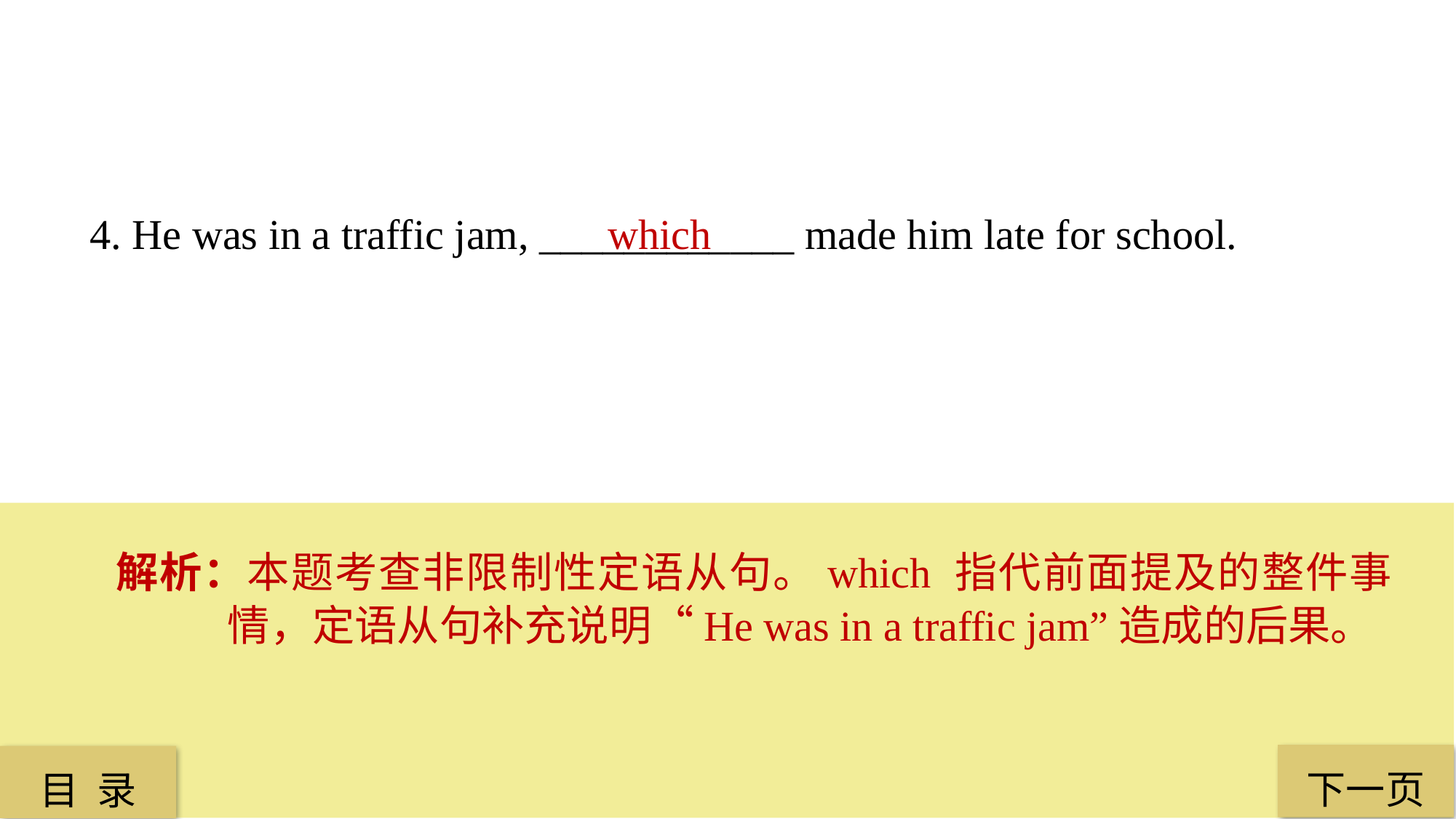

4. He was in a traffic jam, ____________ made him late for school.
 which
解析：本题考查非限制性定语从句。which 指代前面提及的整件事情，定语从句补充说明“He was in a traffic jam”造成的后果。